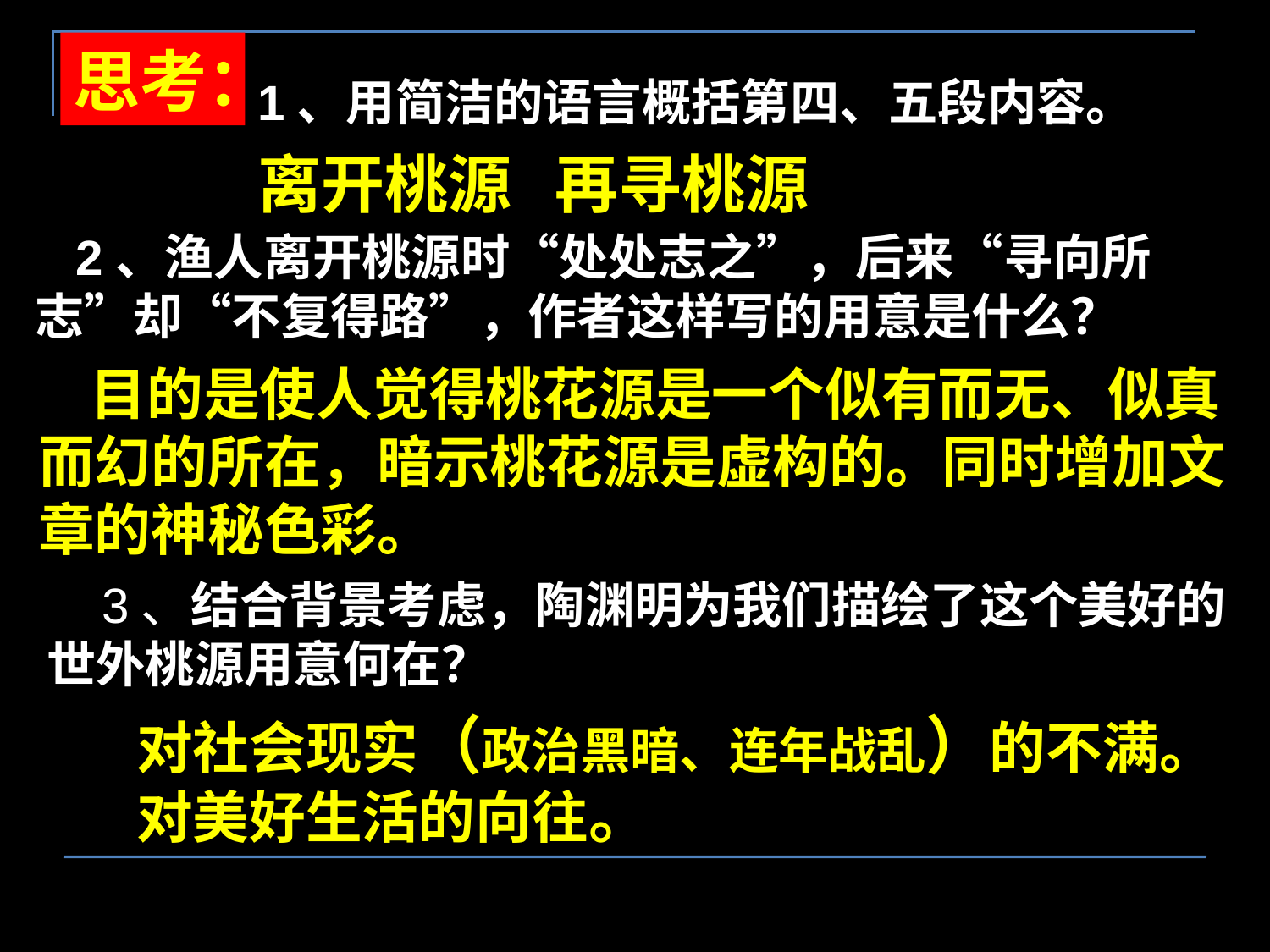

思考：
1、用简洁的语言概括第四、五段内容。
离开桃源   再寻桃源
   2、渔人离开桃源时“处处志之”，后来“寻向所志”却“不复得路”，作者这样写的用意是什么？
   目的是使人觉得桃花源是一个似有而无、似真而幻的所在，暗示桃花源是虚构的。同时增加文章的神秘色彩。
    3、结合背景考虑，陶渊明为我们描绘了这个美好的世外桃源用意何在？
对社会现实（政治黑暗、连年战乱）的不满。
对美好生活的向往。